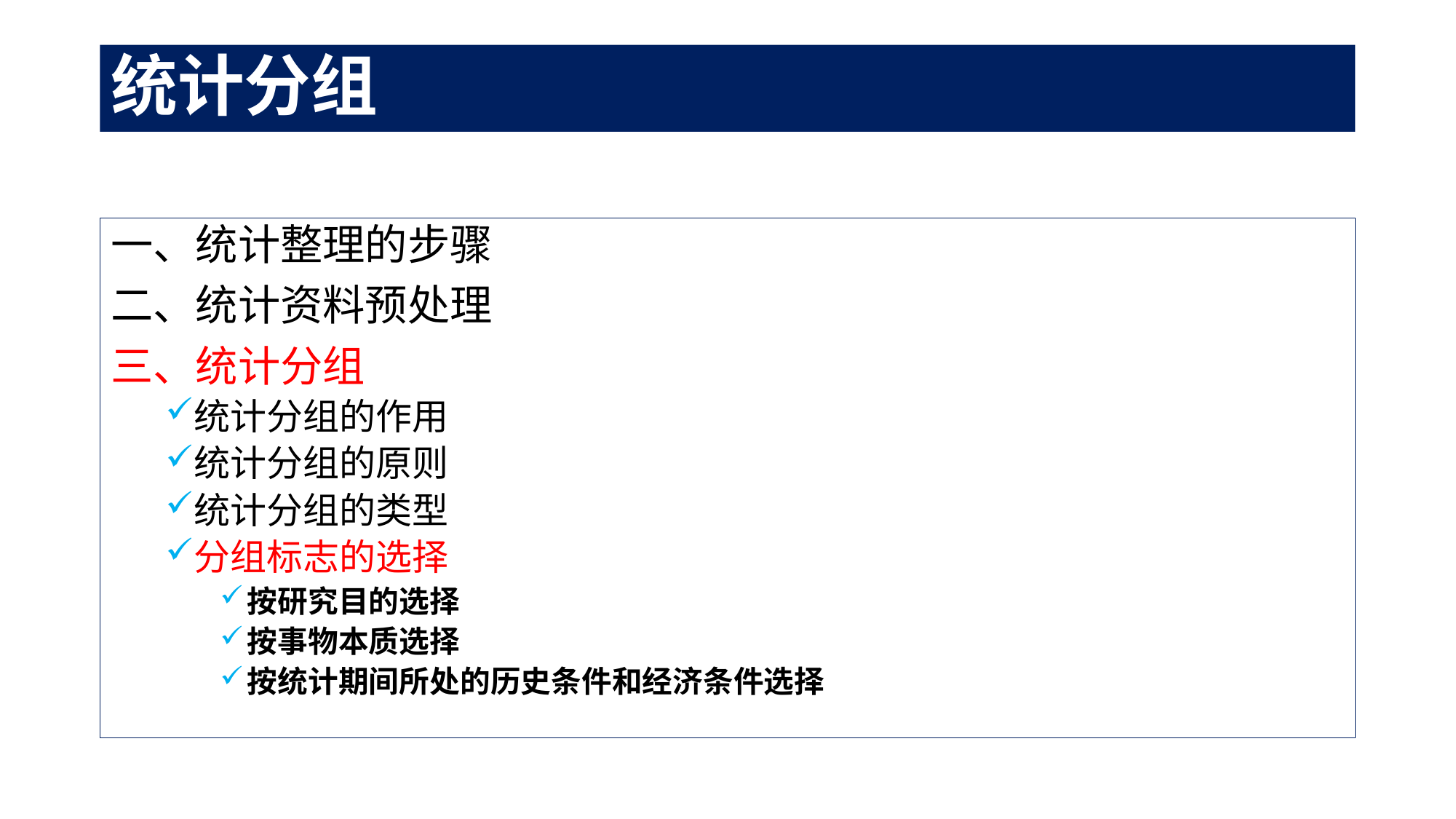

# 统计分组
一、统计整理的步骤
二、统计资料预处理
三、统计分组
统计分组的作用
统计分组的原则
统计分组的类型
分组标志的选择
按研究目的选择
按事物本质选择
按统计期间所处的历史条件和经济条件选择